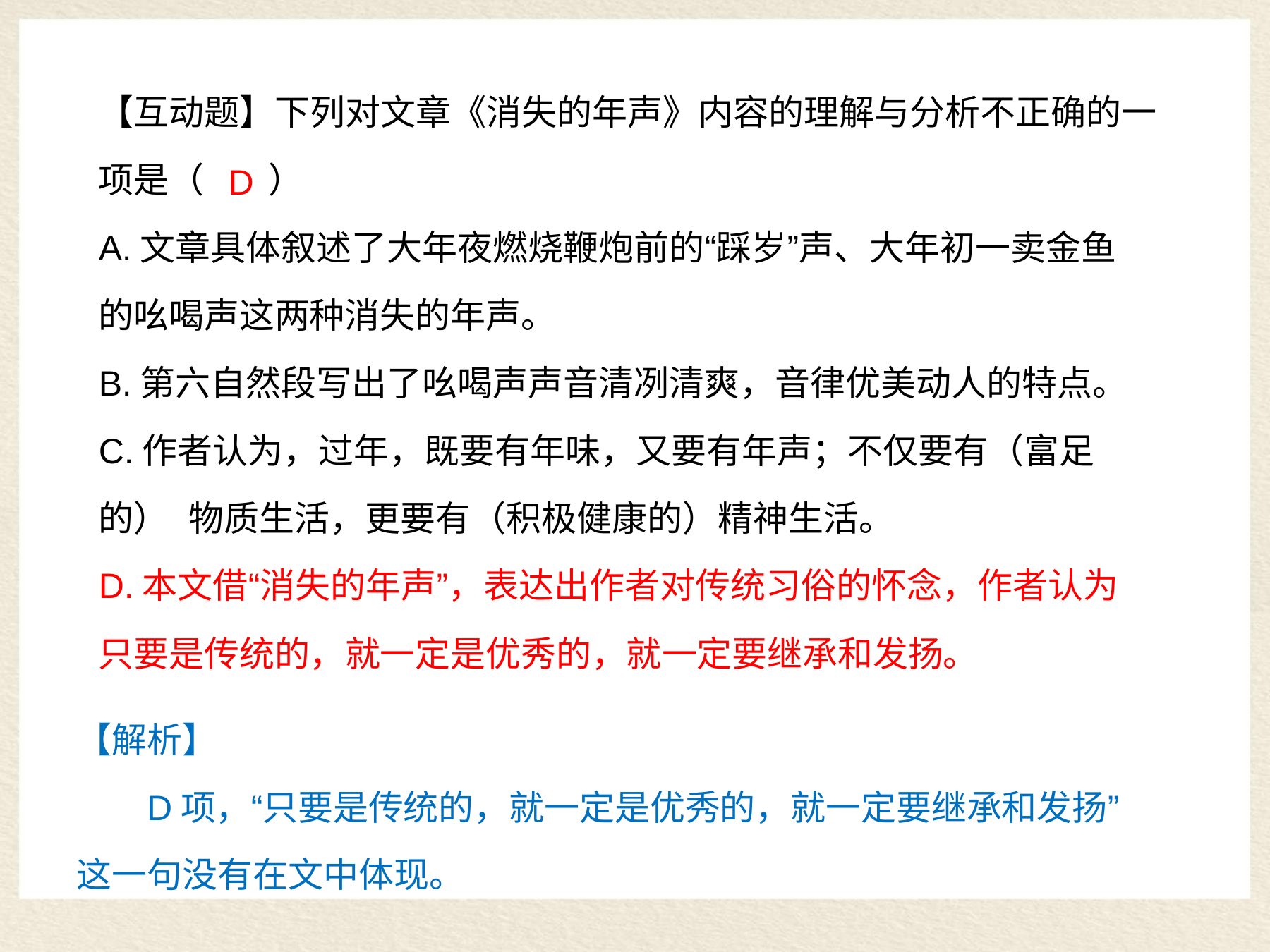

【互动题】下列对文章《消失的年声》内容的理解与分析不正确的一
项是（	）
D
A.文章具体叙述了大年夜燃烧鞭炮前的“踩岁”声、大年初一卖金鱼  的吆喝声这两种消失的年声。
B.第六自然段写出了吆喝声声音清冽清爽，音律优美动人的特点。  C.作者认为，过年，既要有年味，又要有年声；不仅要有（富足的）  物质生活，更要有（积极健康的）精神生活。
D.本文借“消失的年声”，表达出作者对传统习俗的怀念，作者认为  只要是传统的，就一定是优秀的，就一定要继承和发扬。

【解析】
D项，“只要是传统的，就一定是优秀的，就一定要继承和发扬”  这一句没有在文中体现。